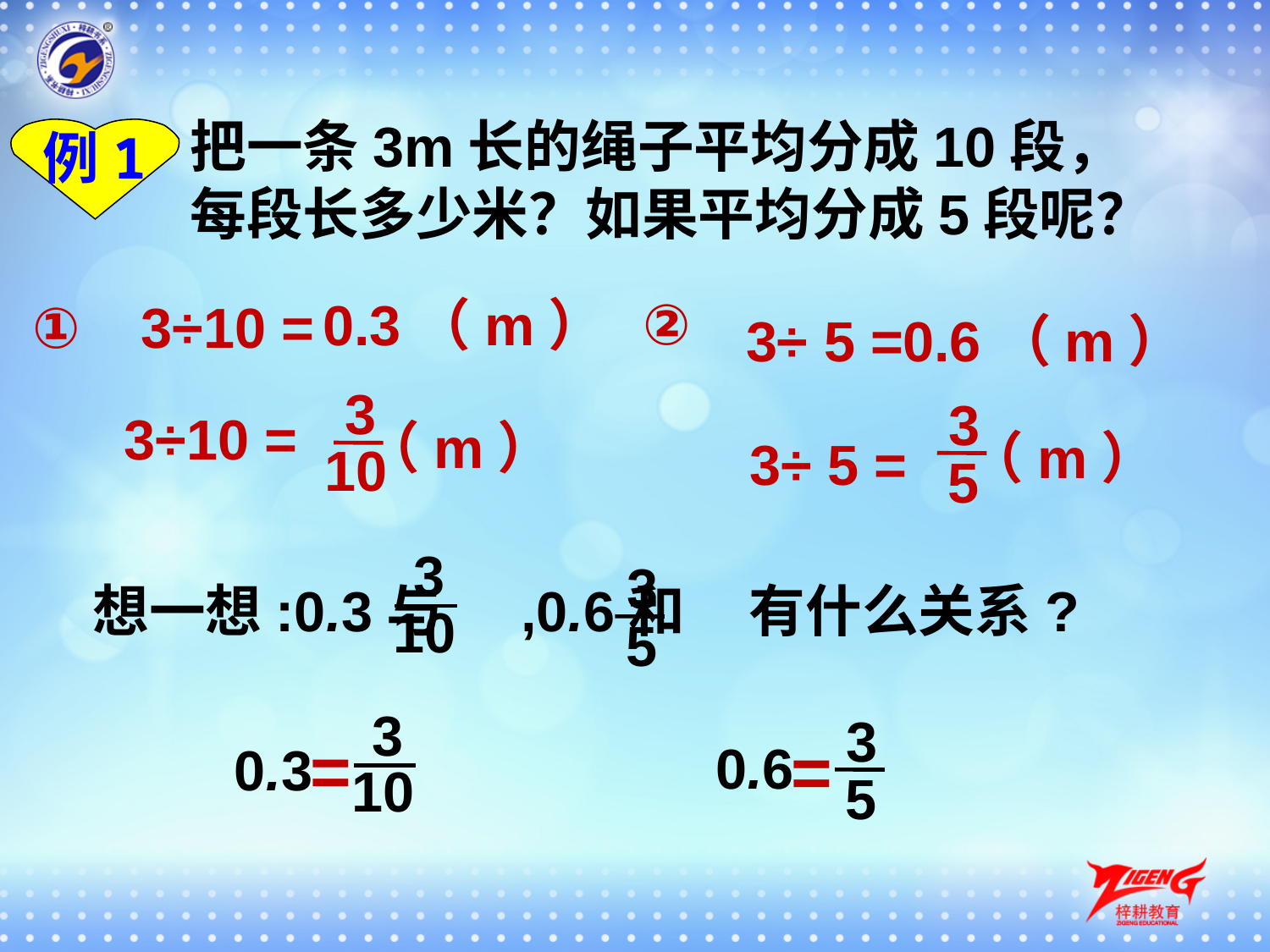

把一条3m长的绳子平均分成10段，每段长多少米？如果平均分成5段呢？
例1
②
0.3（m）
①
3÷ 5 =
3÷10 =
0.6（m）
3
（m）
10
3
（m）
5
3÷10 =
3÷ 5 =
3
3
想一想:0.3与     ,0.6和     有什么关系?
10
5
3
0.3
10
3
0.6
5
=
=